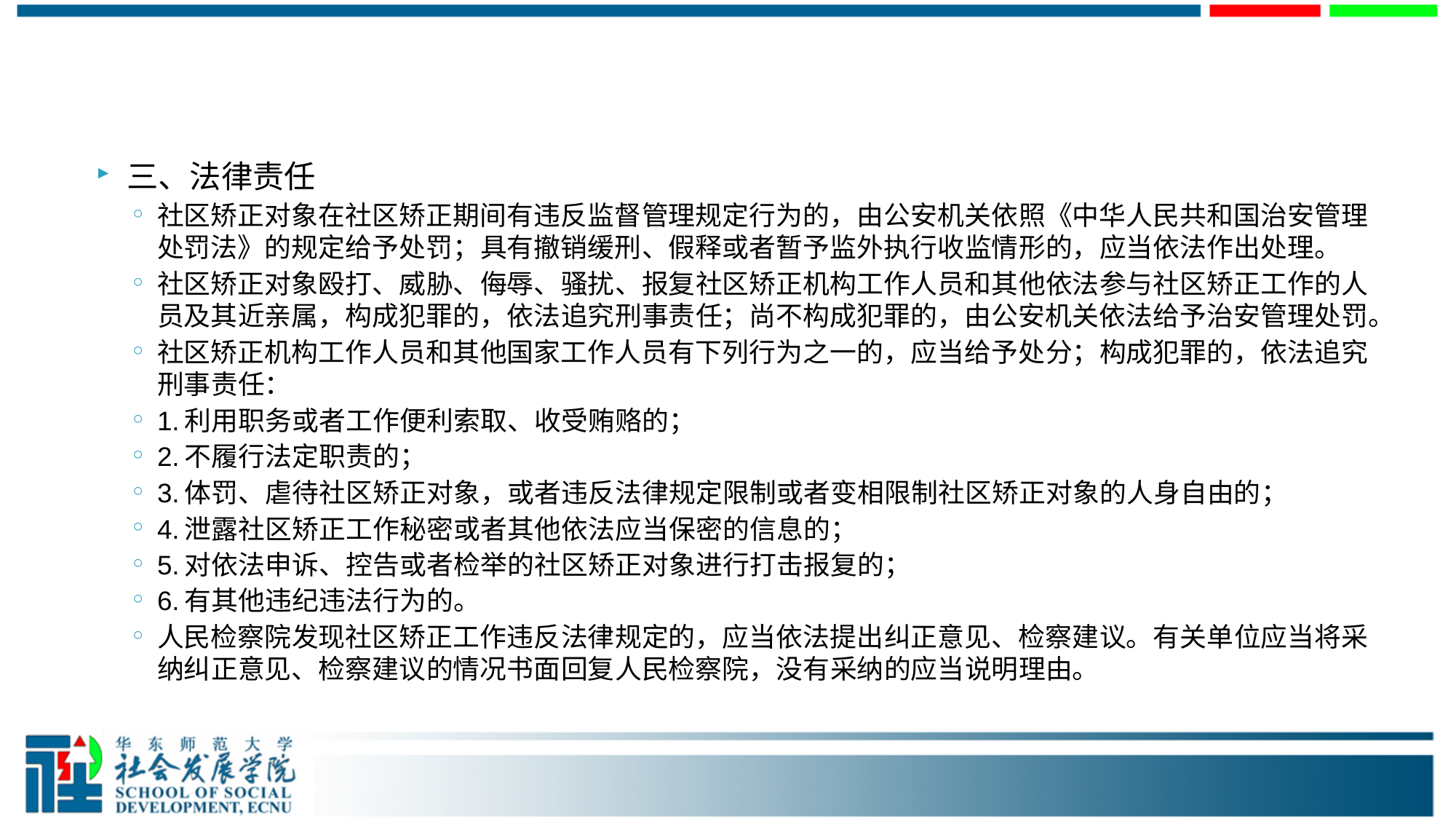

#
三、法律责任
社区矫正对象在社区矫正期间有违反监督管理规定行为的，由公安机关依照《中华人民共和国治安管理处罚法》的规定给予处罚；具有撤销缓刑、假释或者暂予监外执行收监情形的，应当依法作出处理。
社区矫正对象殴打、威胁、侮辱、骚扰、报复社区矫正机构工作人员和其他依法参与社区矫正工作的人员及其近亲属，构成犯罪的，依法追究刑事责任；尚不构成犯罪的，由公安机关依法给予治安管理处罚。
社区矫正机构工作人员和其他国家工作人员有下列行为之一的，应当给予处分；构成犯罪的，依法追究刑事责任：
1.利用职务或者工作便利索取、收受贿赂的；
2.不履行法定职责的；
3.体罚、虐待社区矫正对象，或者违反法律规定限制或者变相限制社区矫正对象的人身自由的；
4.泄露社区矫正工作秘密或者其他依法应当保密的信息的；
5.对依法申诉、控告或者检举的社区矫正对象进行打击报复的；
6.有其他违纪违法行为的。
人民检察院发现社区矫正工作违反法律规定的，应当依法提出纠正意见、检察建议。有关单位应当将采纳纠正意见、检察建议的情况书面回复人民检察院，没有采纳的应当说明理由。